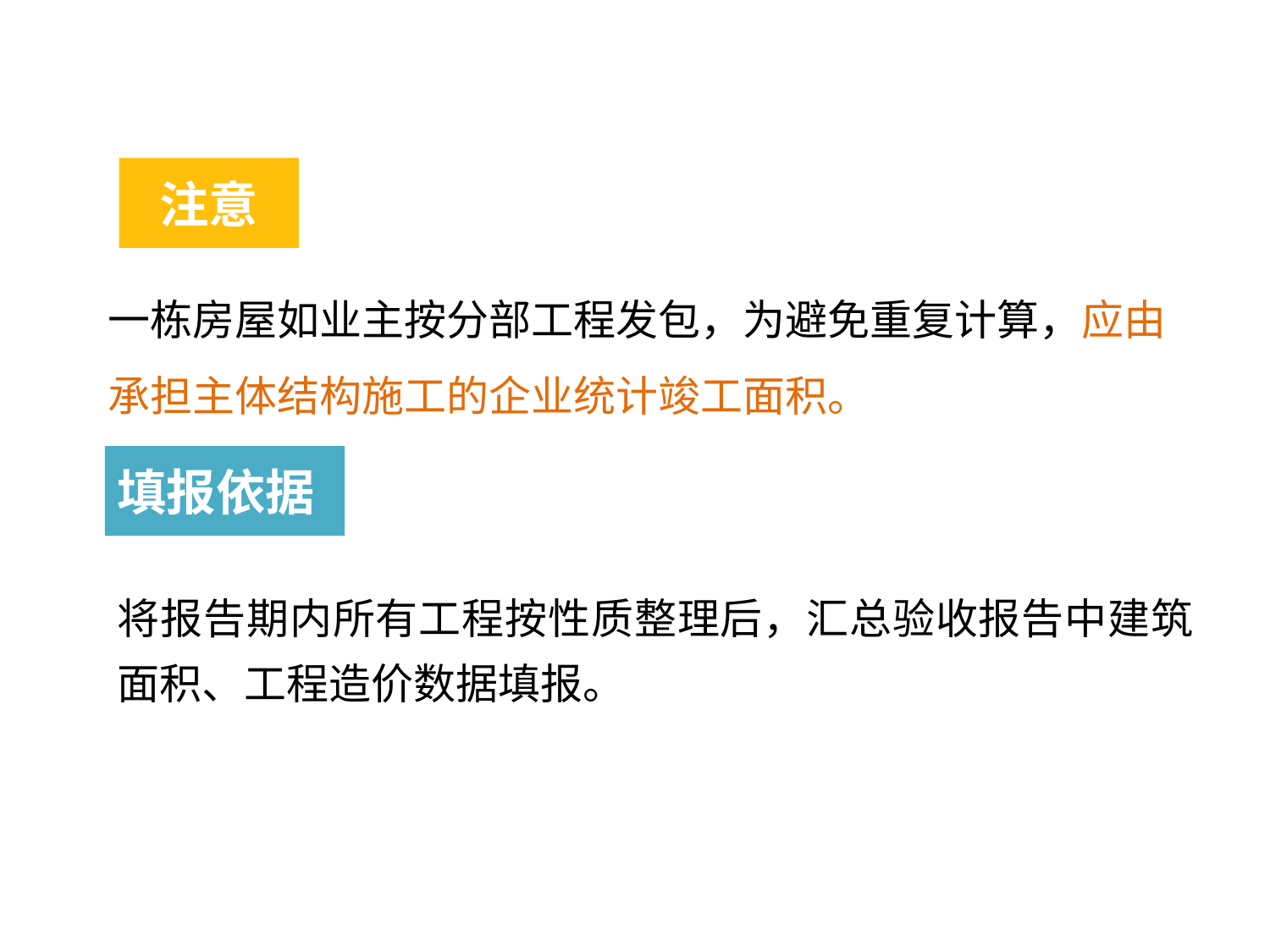

注意
一栋房屋如业主按分部工程发包，为避免重复计算，应由承担主体结构施工的企业统计竣工面积。
填报依据
将报告期内所有工程按性质整理后，汇总验收报告中建筑面积、工程造价数据填报。